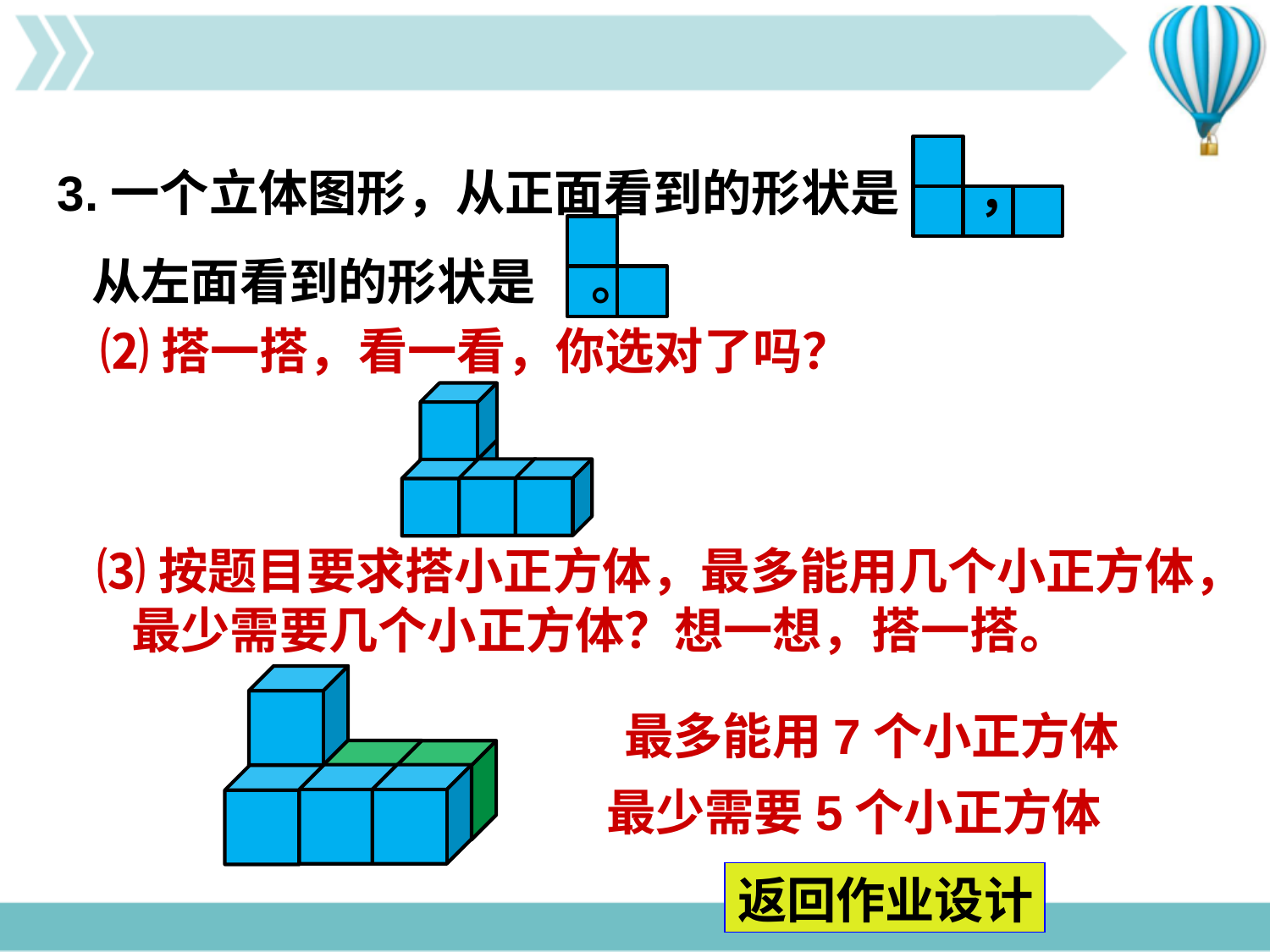

3.一个立体图形，从正面看到的形状是       ，
  从左面看到的形状是     。

⑵搭一搭，看一看，你选对了吗？

⑶按题目要求搭小正方体，最多能用几个小正方体，
  最少需要几个小正方体？想一想，搭一搭。

最多能用7个小正方体

最少需要5个小正方体

返回作业设计